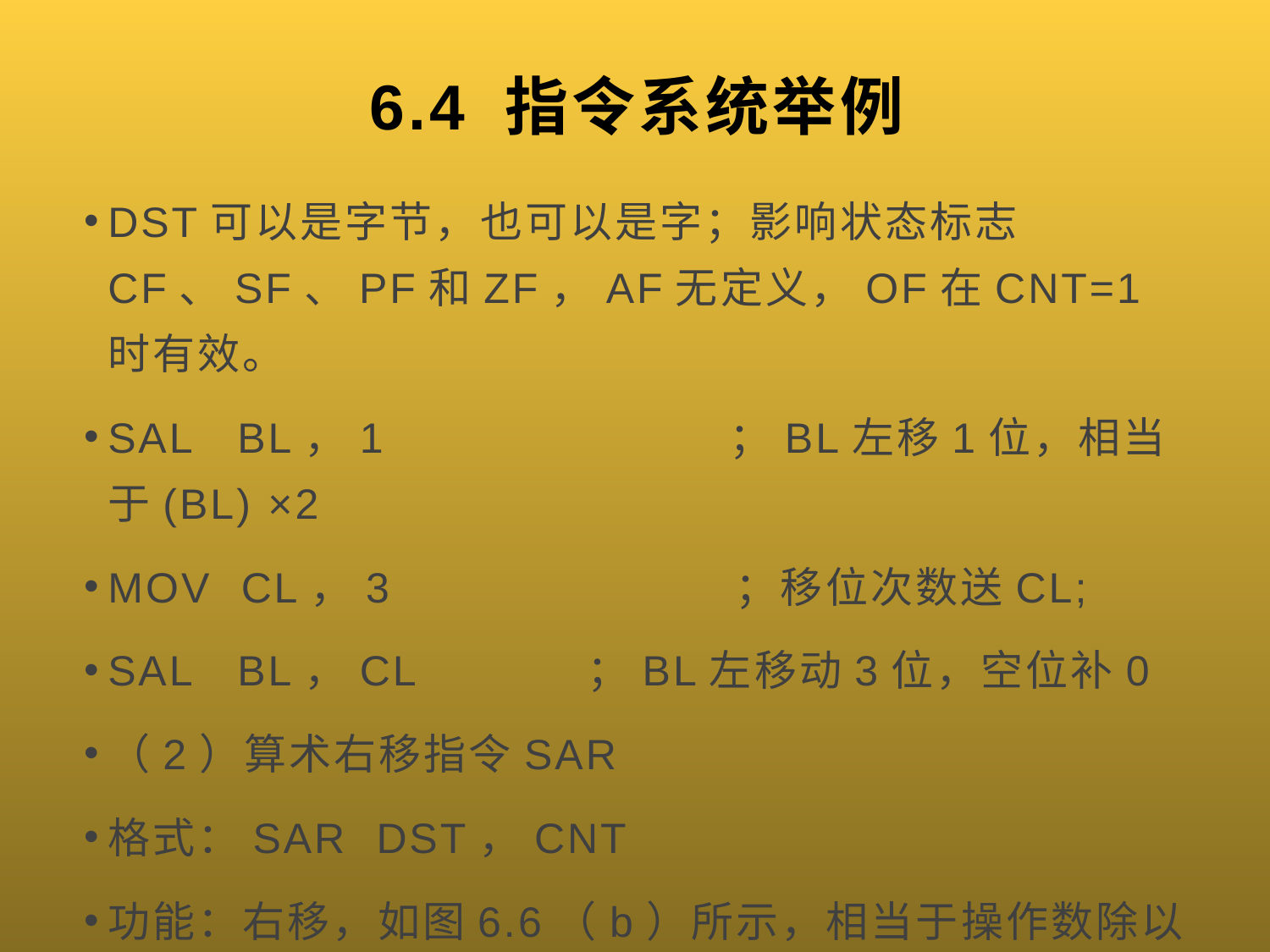

# 6.4 指令系统举例
DST可以是字节，也可以是字；影响状态标志CF、SF、PF和ZF，AF无定义，OF在CNT=1时有效。
SAL   BL，1                       ；BL左移1位，相当于(BL) ×2
MOV  CL，3                       ；移位次数送CL;
SAL   BL，CL           ；BL左移动3位，空位补0
（2）算术右移指令SAR
格式：SAR  DST，CNT
功能：右移，如图6.6（b）所示，相当于操作数除以2。
操作数和对状态标志位的影响同指令SAL。